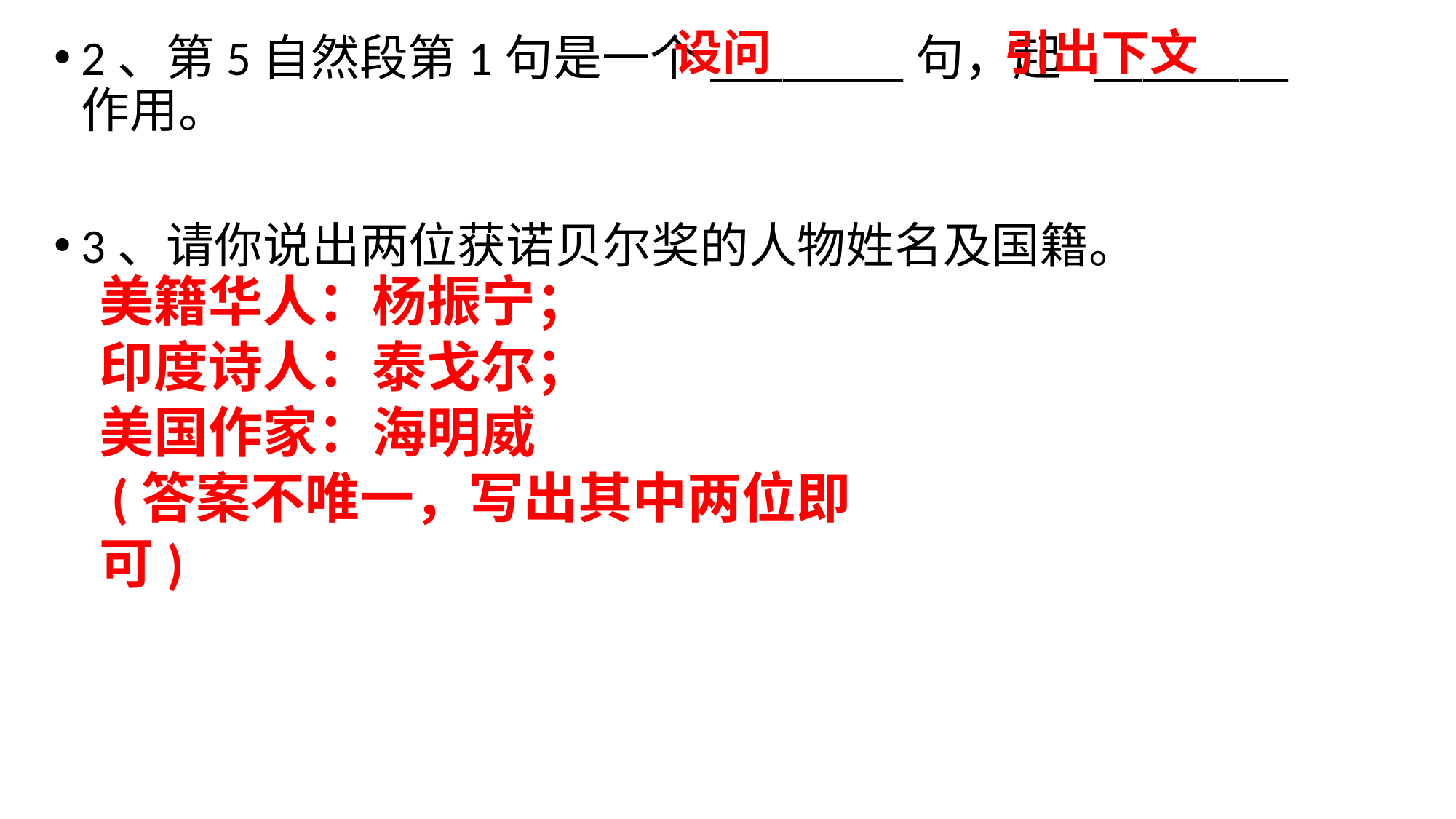

引出下文
设问
2、第5自然段第1句是一个________句，起  ________作用。

3、请你说出两位获诺贝尔奖的人物姓名及国籍。
美籍华人：杨振宁；
印度诗人：泰戈尔；
美国作家：海明威
 (答案不唯一，写出其中两位即可)